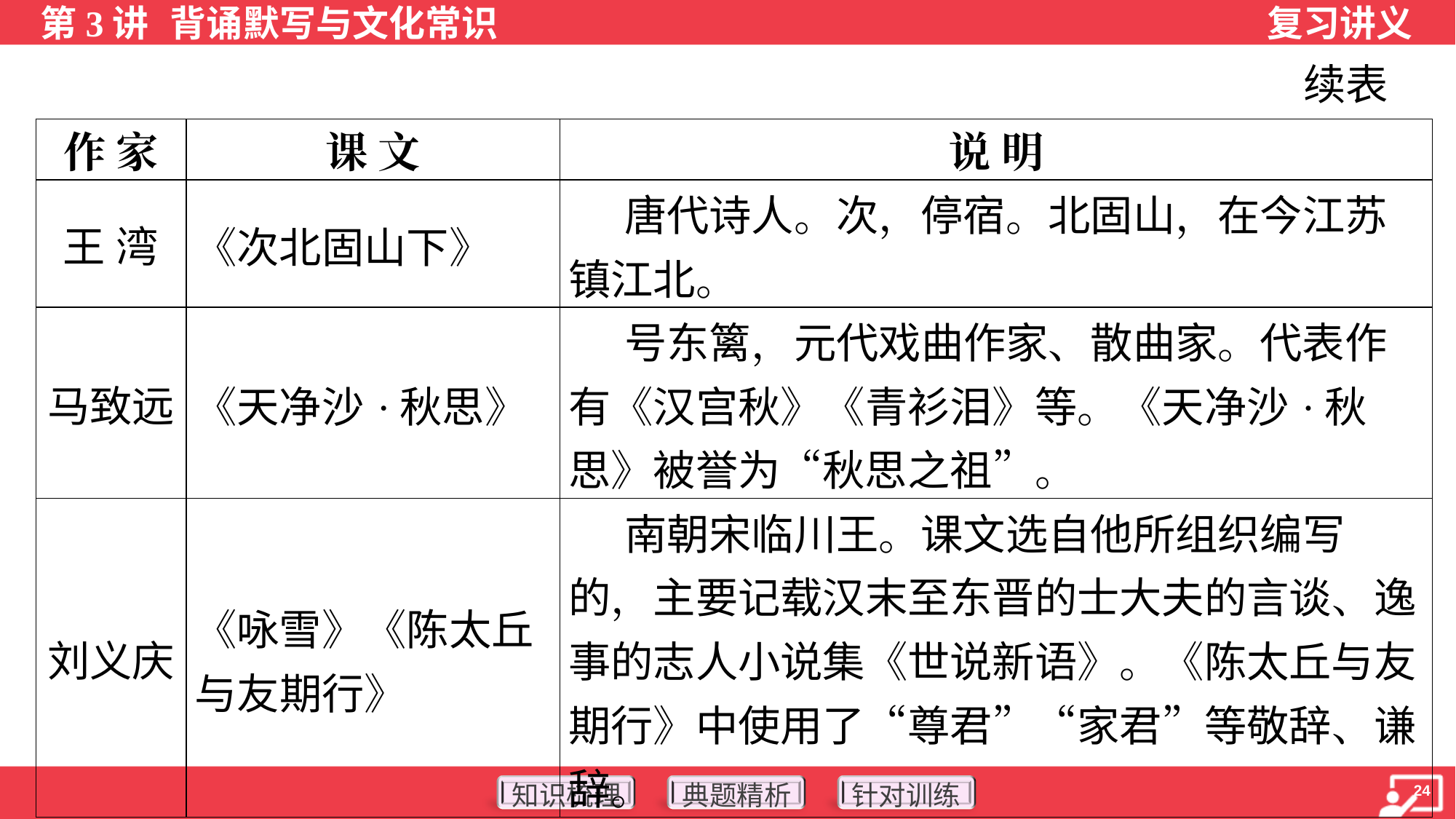

续表
| 作 家 | 课 文 | 说 明 |
| --- | --- | --- |
| 王 湾 | 《次北固山下》 | 唐代诗人。次，停宿。北固山，在今江苏镇江北。 |
| 马致远 | 《天净沙·秋思》 | 号东篱，元代戏曲作家、散曲家。代表作有《汉宫秋》《青衫泪》等。《天净沙·秋思》被誉为“秋思之祖”。 |
| 刘义庆 | 《咏雪》《陈太丘与友期行》 | 南朝宋临川王。课文选自他所组织编写的，主要记载汉末至东晋的士大夫的言谈、逸事的志人小说集《世说新语》。《陈太丘与友期行》中使用了“尊君”“家君”等敬辞、谦辞。 |